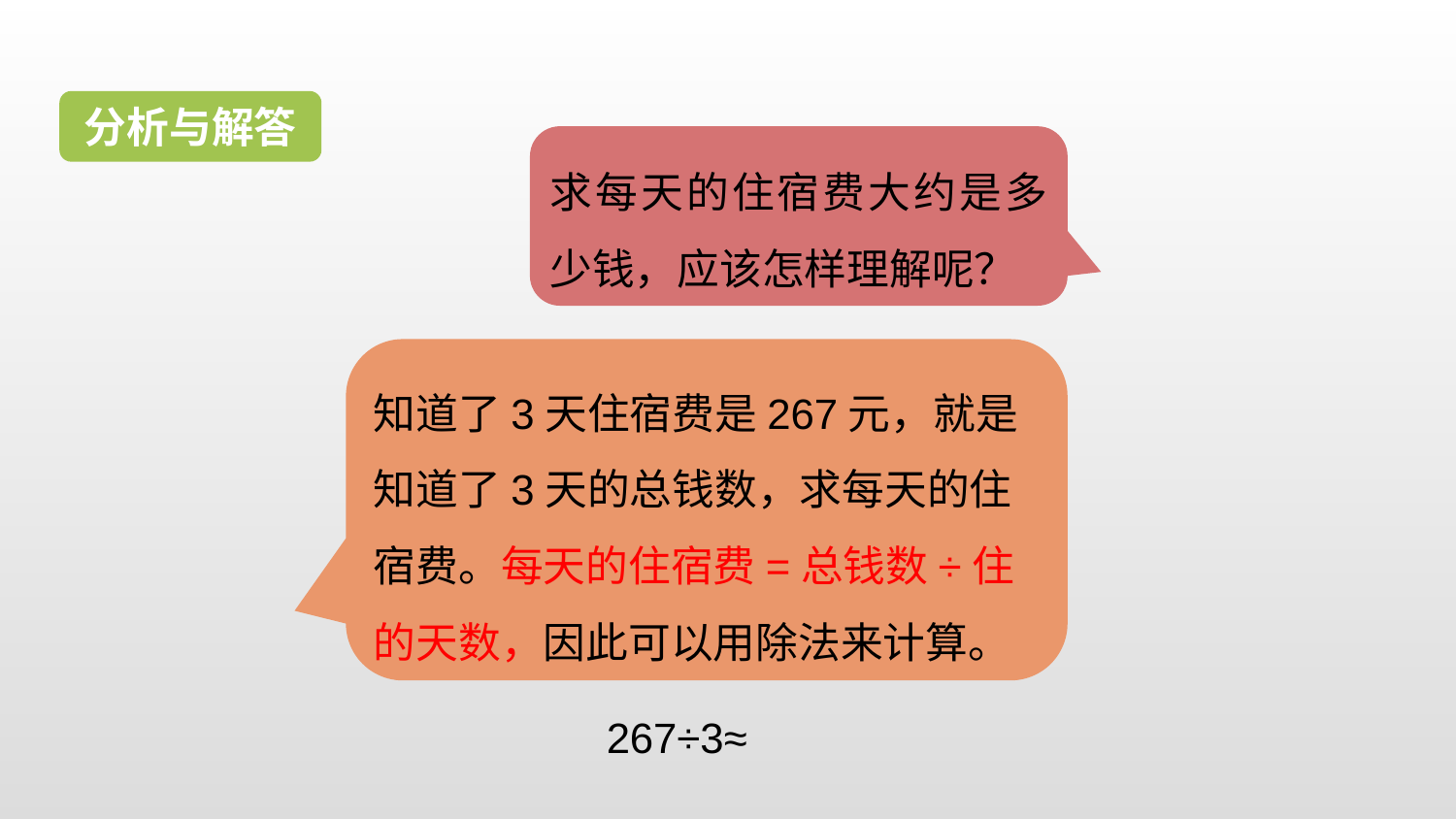

分析与解答
求每天的住宿费大约是多少钱，应该怎样理解呢？
知道了3天住宿费是267元，就是知道了3天的总钱数，求每天的住宿费。每天的住宿费=总钱数÷住的天数，因此可以用除法来计算。

267÷3≈